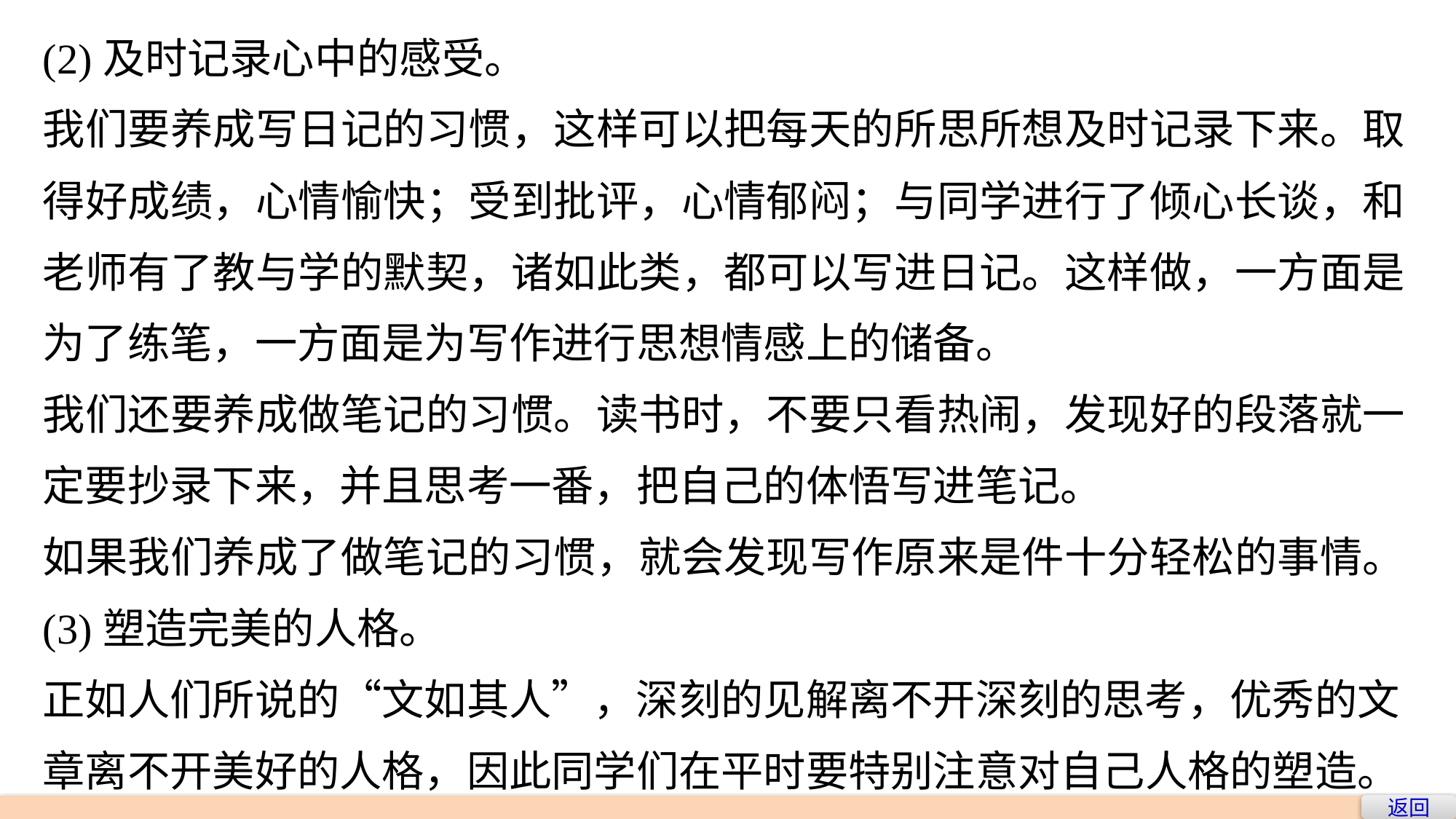

(2)及时记录心中的感受。
我们要养成写日记的习惯，这样可以把每天的所思所想及时记录下来。取得好成绩，心情愉快；受到批评，心情郁闷；与同学进行了倾心长谈，和老师有了教与学的默契，诸如此类，都可以写进日记。这样做，一方面是为了练笔，一方面是为写作进行思想情感上的储备。
我们还要养成做笔记的习惯。读书时，不要只看热闹，发现好的段落就一定要抄录下来，并且思考一番，把自己的体悟写进笔记。
如果我们养成了做笔记的习惯，就会发现写作原来是件十分轻松的事情。
(3)塑造完美的人格。
正如人们所说的“文如其人”，深刻的见解离不开深刻的思考，优秀的文章离不开美好的人格，因此同学们在平时要特别注意对自己人格的塑造。
返回